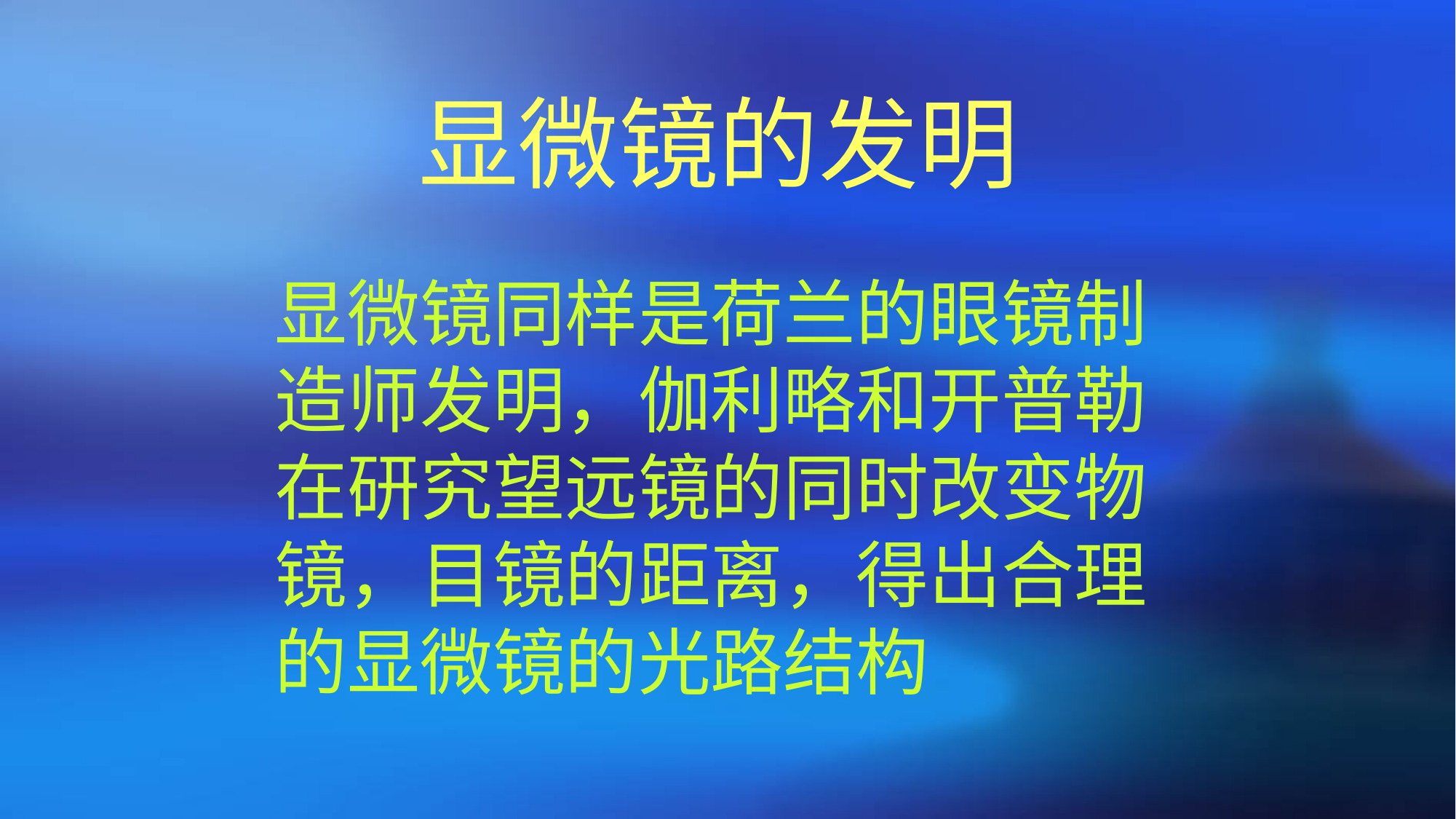

显微镜的发明
显微镜同样是荷兰的眼镜制造师发明，伽利略和开普勒在研究望远镜的同时改变物镜，目镜的距离，得出合理的显微镜的光路结构